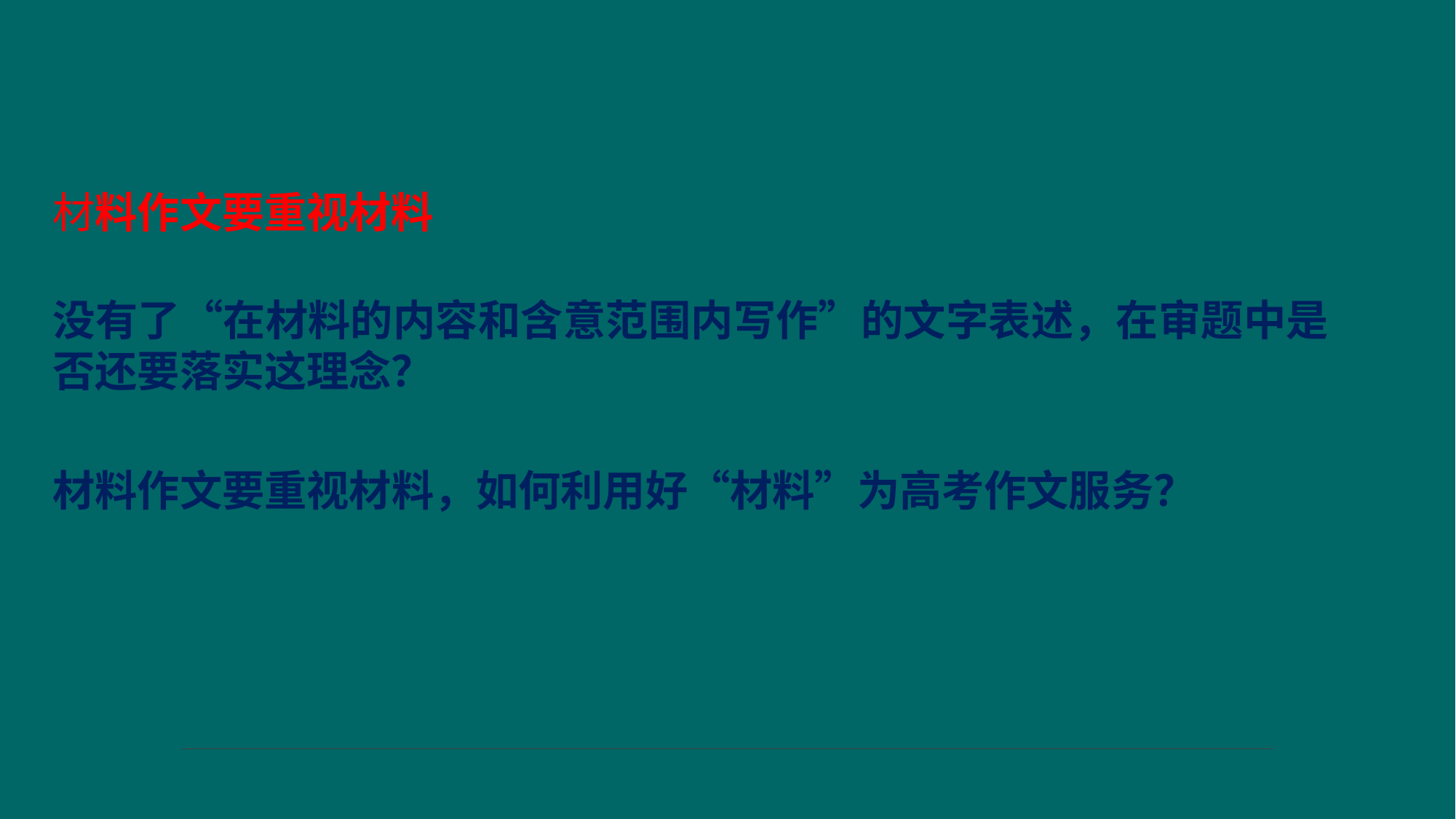

材料作文要重视材料

没有了“在材料的内容和含意范围内写作”的文字表述，在审题中是否还要落实这理念？

材料作文要重视材料，如何利用好“材料”为高考作文服务？